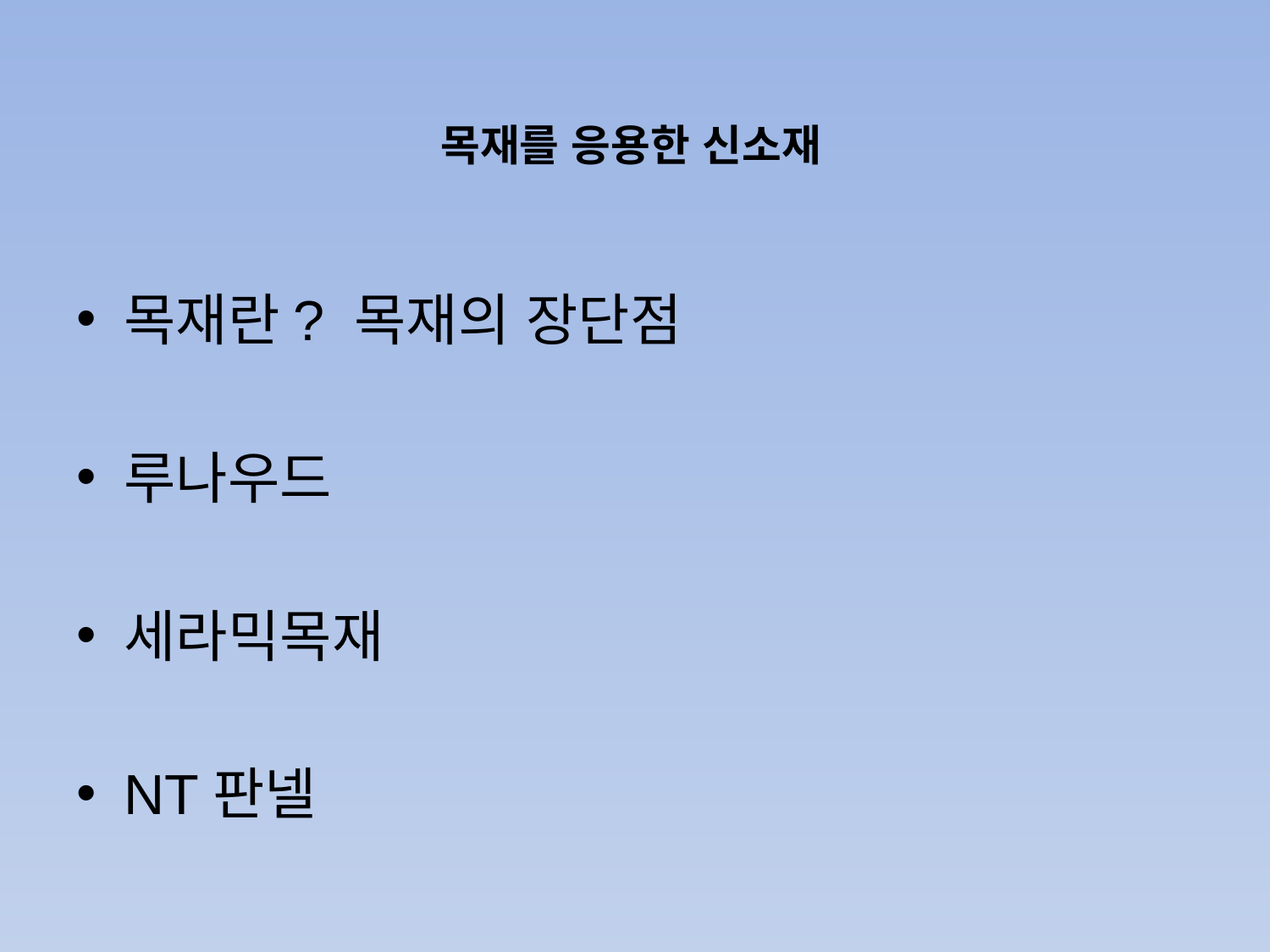

# 목재를 응용한 신소재
목재란? 목재의 장단점

루나우드

세라믹목재

NT판넬